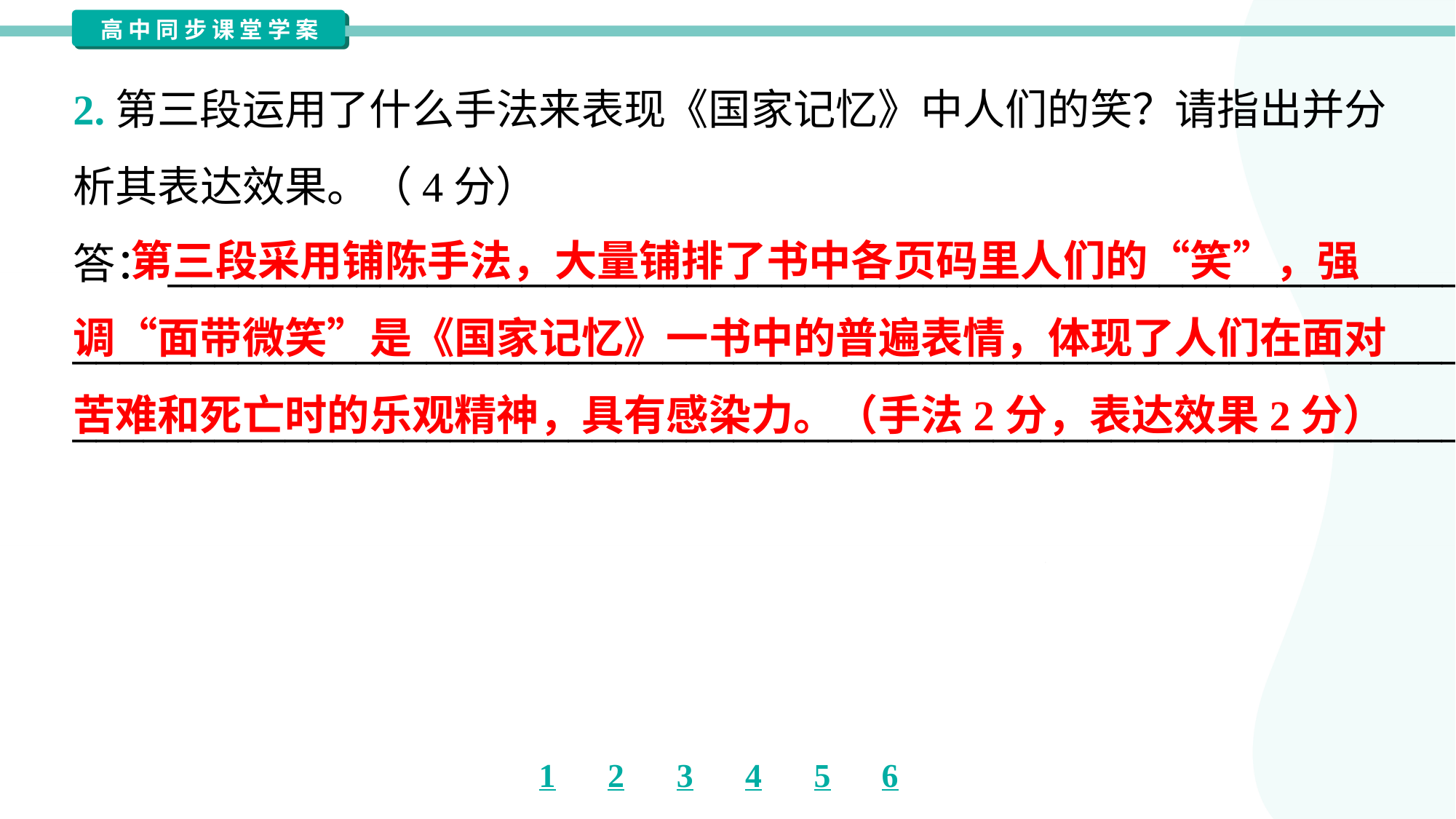

2.第三段运用了什么手法来表现《国家记忆》中人们的笑？请指出并分
析其表达效果。（4分）
答：_________________________________________________________
_____________________________________________________________
_____________________________________________________________
     第三段采用铺陈手法，大量铺排了书中各页码里人们的“笑”，强
调“面带微笑”是《国家记忆》一书中的普遍表情，体现了人们在面对
苦难和死亡时的乐观精神，具有感染力。（手法2分，表达效果2分）